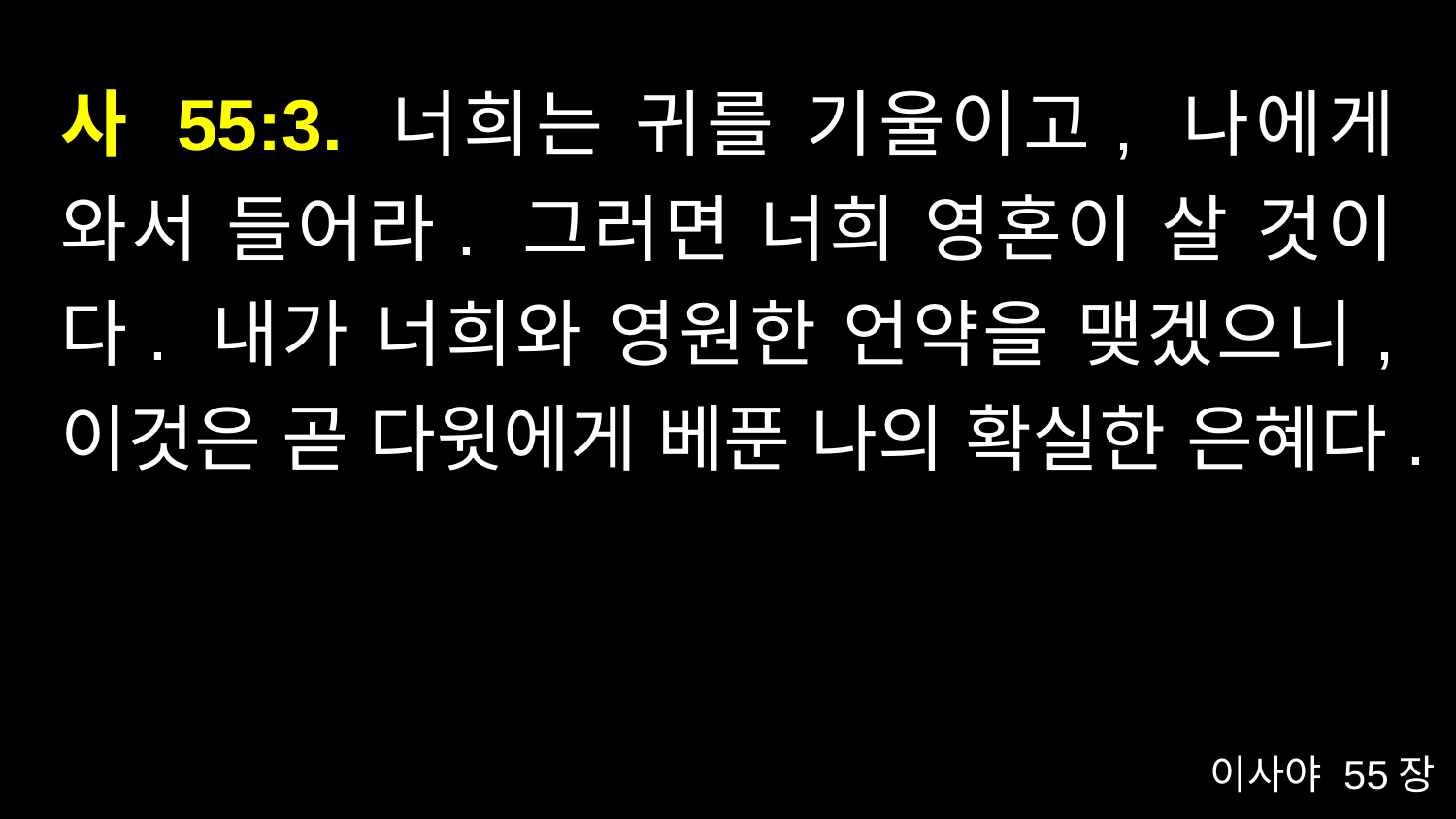

# 사 55:3. 너희는 귀를 기울이고, 나에게 와서 들어라. 그러면 너희 영혼이 살 것이다. 내가 너희와 영원한 언약을 맺겠으니, 이것은 곧 다윗에게 베푼 나의 확실한 은혜다.
이사야 55장